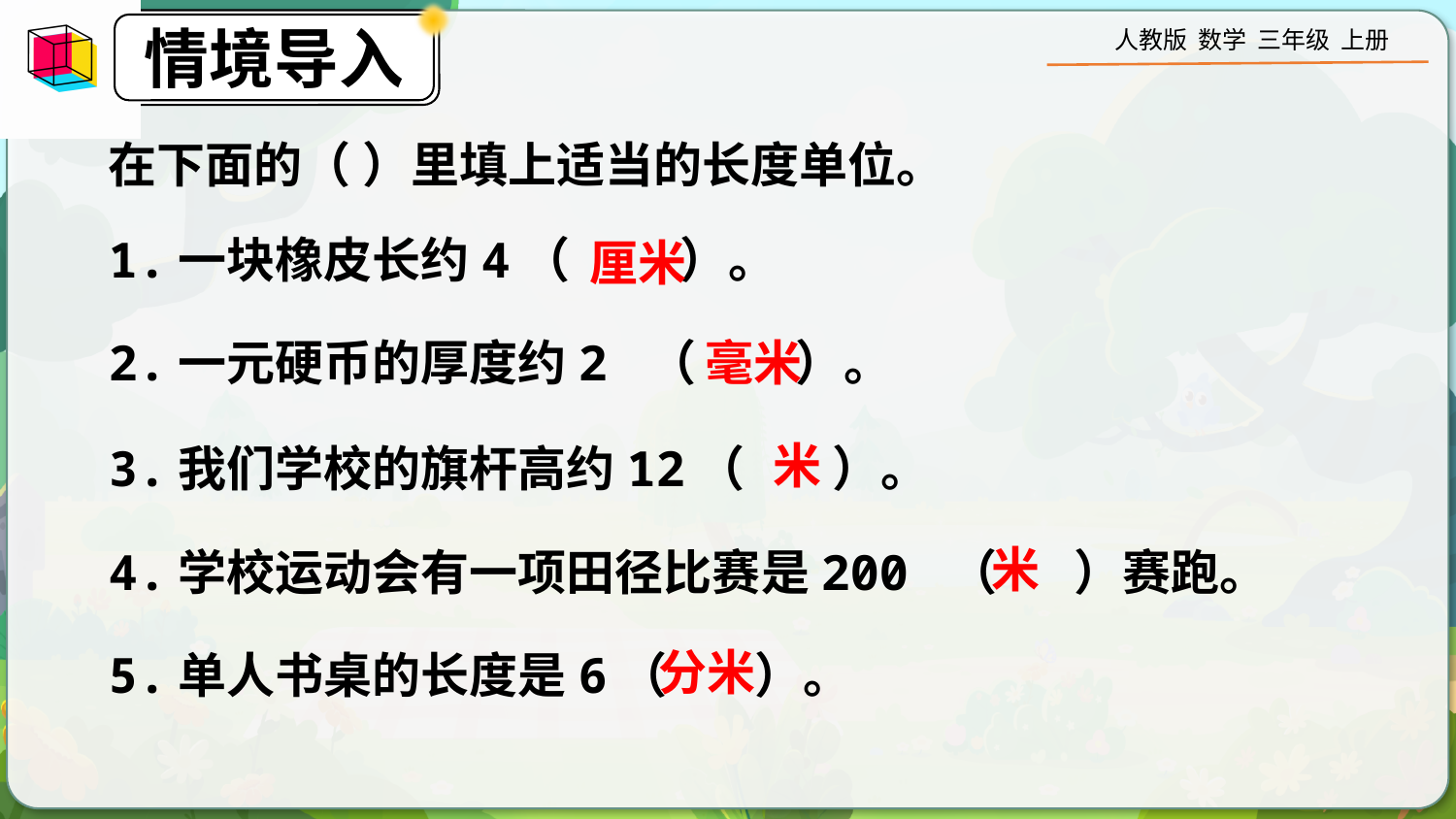

在下面的（ ）里填上适当的长度单位。
1.一块橡皮长约4（          ）。
厘米
2.一元硬币的厚度约2 （         ）。
毫米
米
3.我们学校的旗杆高约12（        ）。
米
4.学校运动会有一项田径比赛是200 （       ）赛跑。
分米
5.单人书桌的长度是6（        ）。